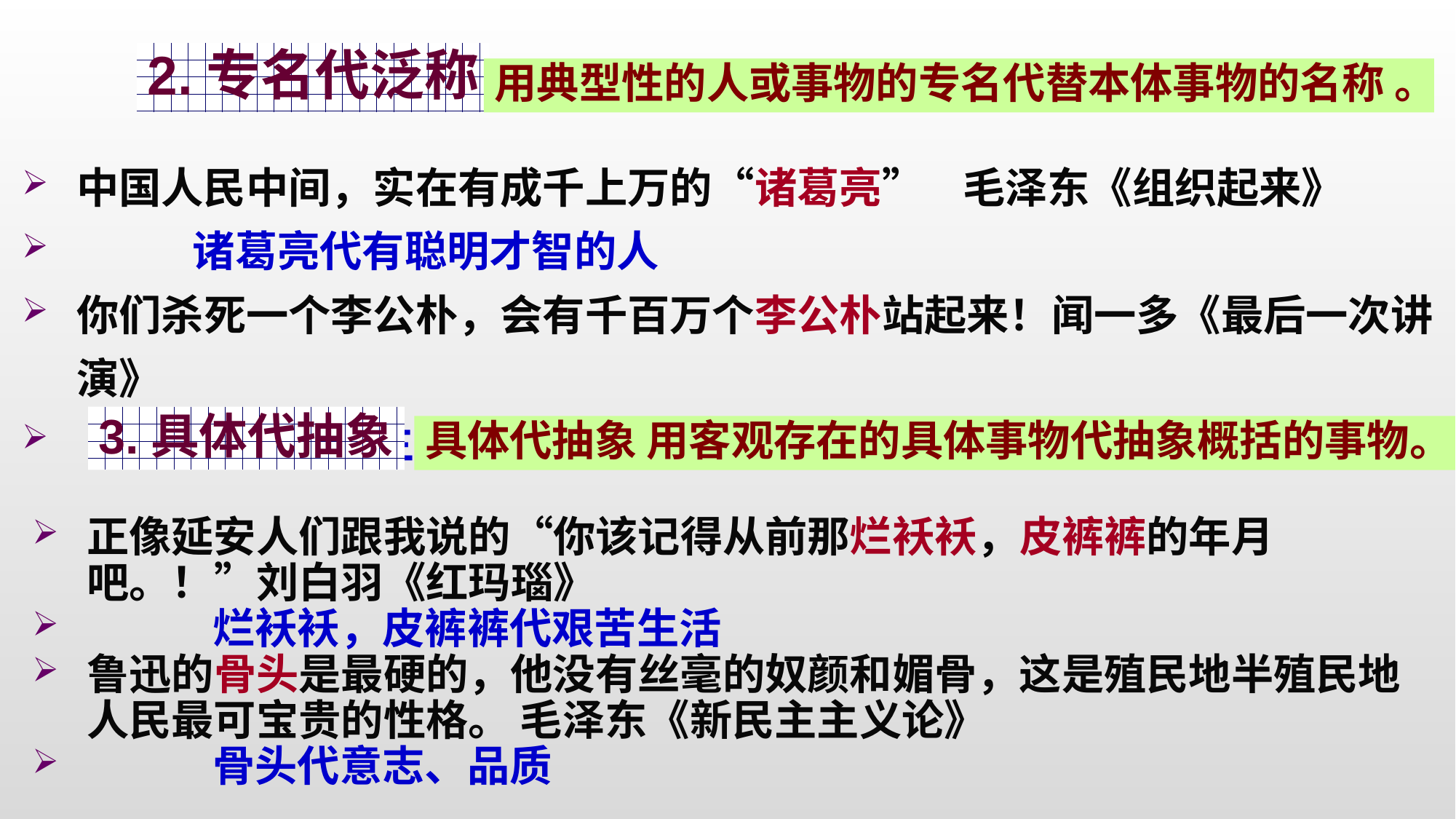

2.专名代泛称
用典型性的人或事物的专名代替本体事物的名称 。
中国人民中间，实在有成千上万的“诸葛亮”    毛泽东《组织起来》
           诸葛亮代有聪明才智的人
你们杀死一个李公朴，会有千百万个李公朴站起来！闻一多《最后一次讲演》
            李公朴代主张民主正义的人士
3.具体代抽象
具体代抽象 用客观存在的具体事物代抽象概括的事物。
正像延安人们跟我说的“你该记得从前那烂袄袄，皮裤裤的年月吧。！”刘白羽《红玛瑙》
            烂袄袄，皮裤裤代艰苦生活
鲁迅的骨头是最硬的，他没有丝毫的奴颜和媚骨，这是殖民地半殖民地人民最可宝贵的性格。 毛泽东《新民主主义论》
            骨头代意志、品质